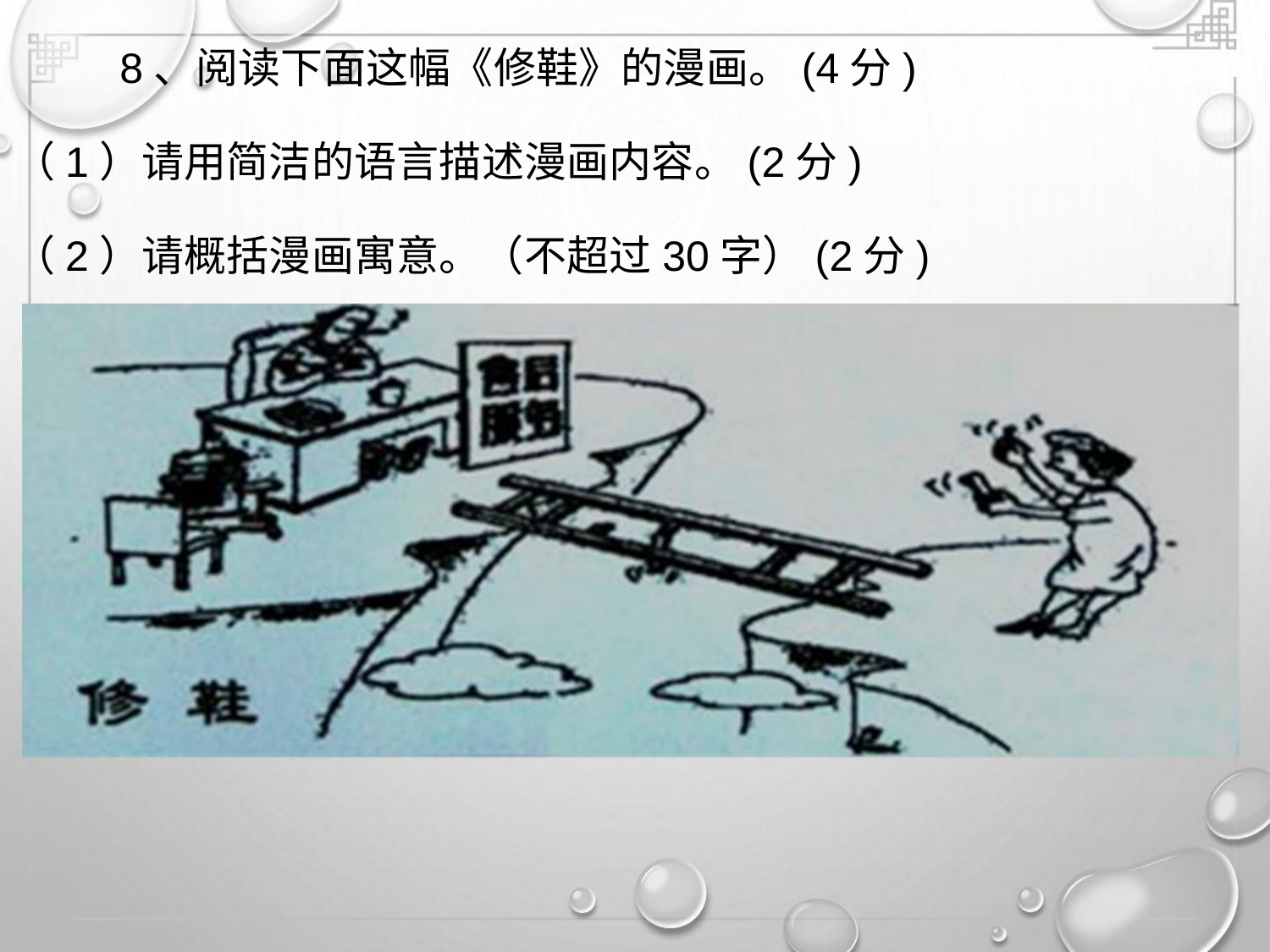

8、阅读下面这幅《修鞋》的漫画。(4分)
（1）请用简洁的语言描述漫画内容。(2分)
（2）请概括漫画寓意。（不超过30字）(2分)